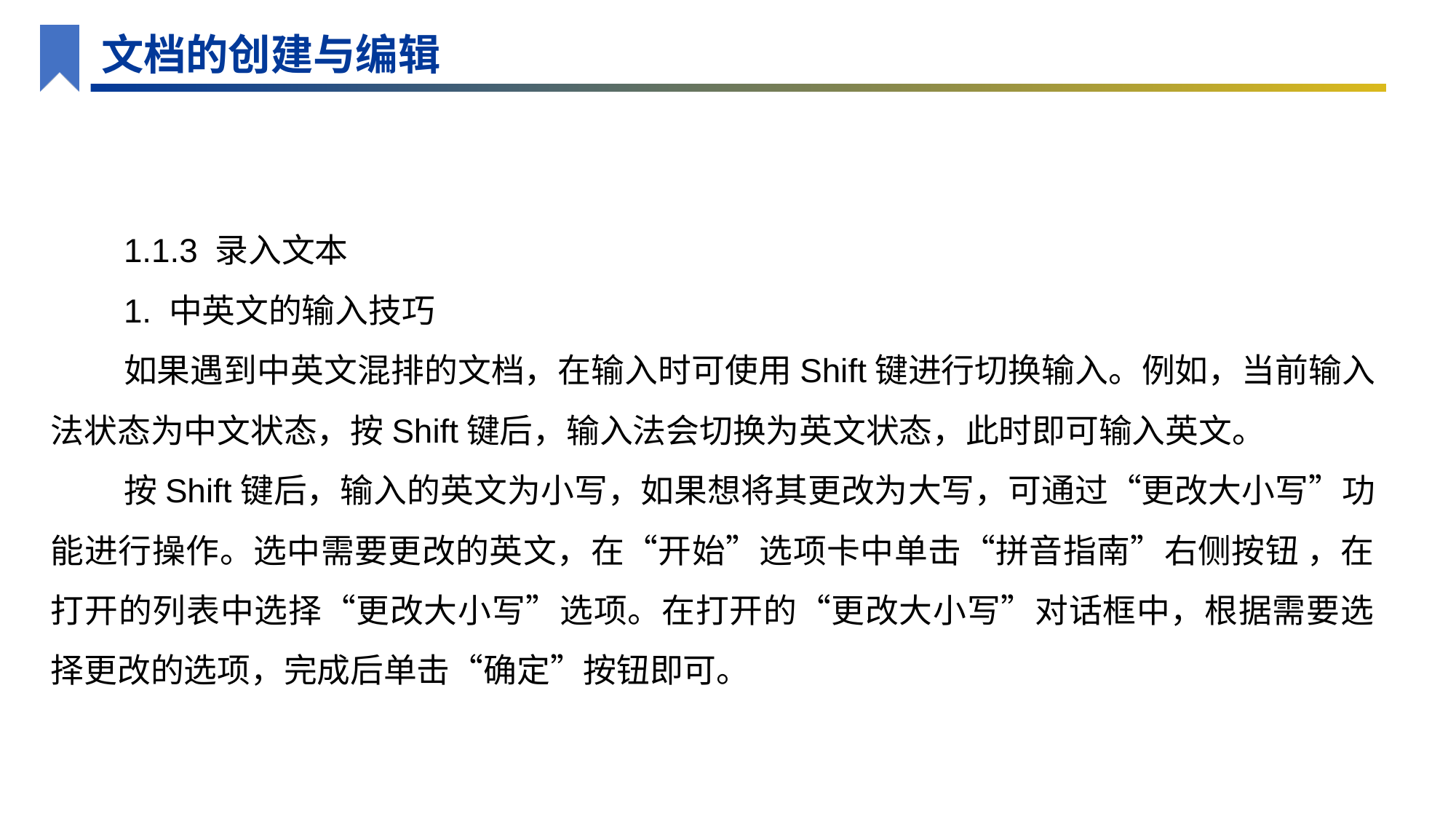

文档的创建与编辑
1.1.3 录入文本
1. 中英文的输入技巧
如果遇到中英文混排的文档，在输入时可使用Shift键进行切换输入。例如，当前输入法状态为中文状态，按Shift键后，输入法会切换为英文状态，此时即可输入英文。
按Shift键后，输入的英文为小写，如果想将其更改为大写，可通过“更改大小写”功能进行操作。选中需要更改的英文，在“开始”选项卡中单击“拼音指南”右侧按钮 ，在打开的列表中选择“更改大小写”选项。在打开的“更改大小写”对话框中，根据需要选择更改的选项，完成后单击“确定”按钮即可。